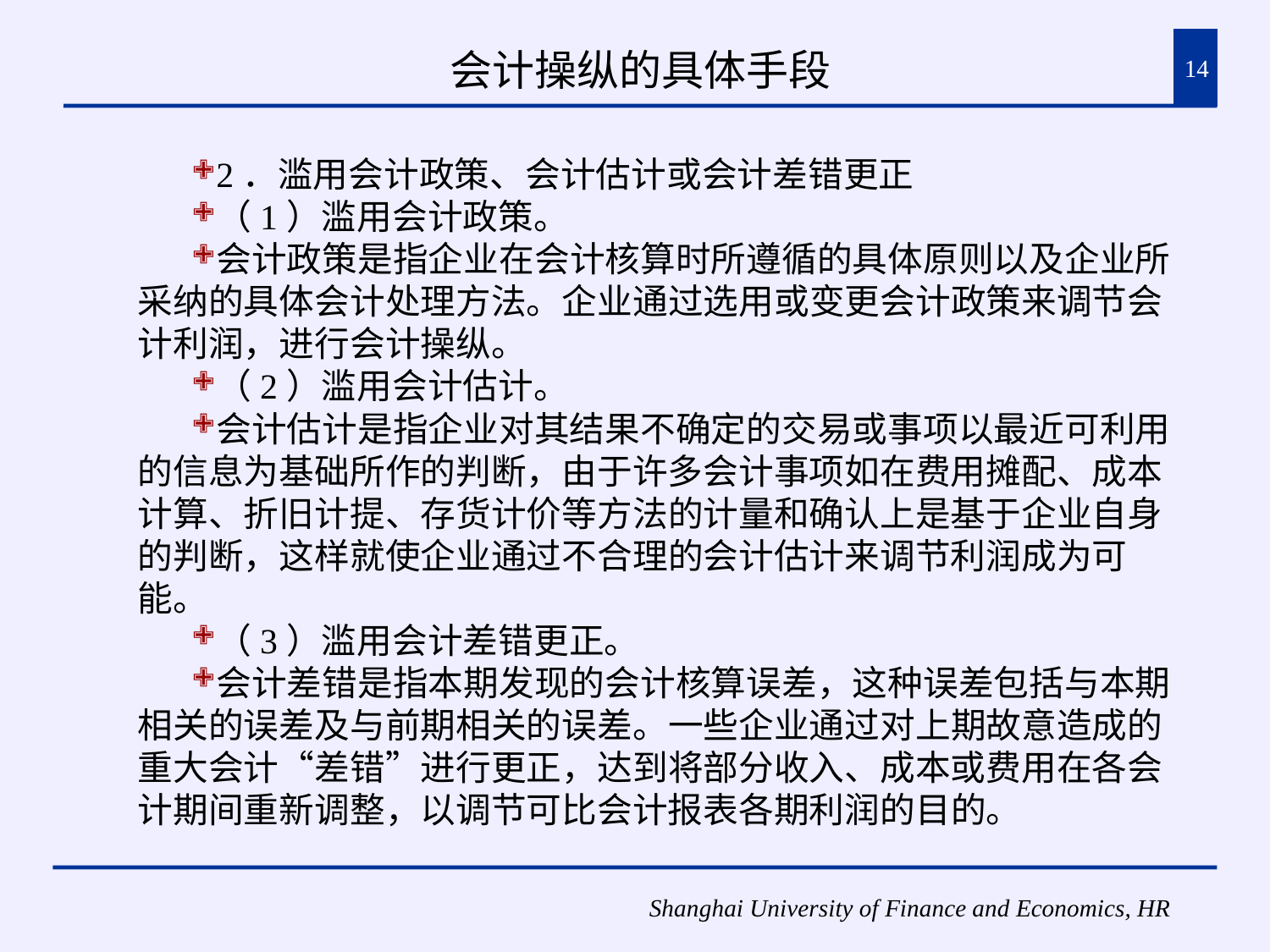

# 会计操纵的具体手段
14
2．滥用会计政策、会计估计或会计差错更正
（1）滥用会计政策。
会计政策是指企业在会计核算时所遵循的具体原则以及企业所采纳的具体会计处理方法。企业通过选用或变更会计政策来调节会计利润，进行会计操纵。
（2）滥用会计估计。
会计估计是指企业对其结果不确定的交易或事项以最近可利用的信息为基础所作的判断，由于许多会计事项如在费用摊配、成本计算、折旧计提、存货计价等方法的计量和确认上是基于企业自身的判断，这样就使企业通过不合理的会计估计来调节利润成为可能。
（3）滥用会计差错更正。
会计差错是指本期发现的会计核算误差，这种误差包括与本期相关的误差及与前期相关的误差。一些企业通过对上期故意造成的重大会计“差错”进行更正，达到将部分收入、成本或费用在各会计期间重新调整，以调节可比会计报表各期利润的目的。